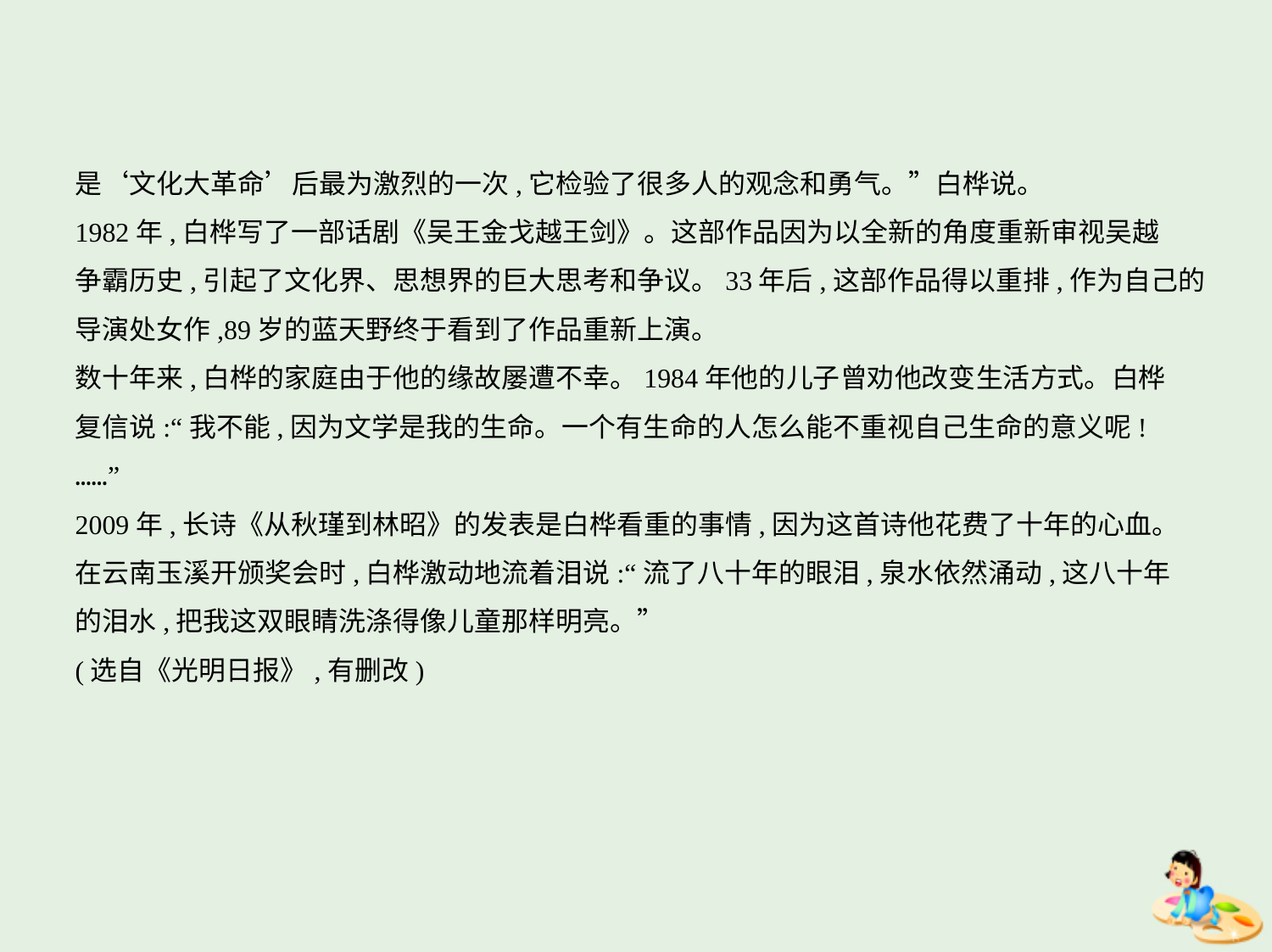

是‘文化大革命’后最为激烈的一次,它检验了很多人的观念和勇气。”白桦说。
1982年,白桦写了一部话剧《吴王金戈越王剑》。这部作品因为以全新的角度重新审视吴越
争霸历史,引起了文化界、思想界的巨大思考和争议。33年后,这部作品得以重排,作为自己的
导演处女作,89岁的蓝天野终于看到了作品重新上演。
数十年来,白桦的家庭由于他的缘故屡遭不幸。1984年他的儿子曾劝他改变生活方式。白桦
复信说:“我不能,因为文学是我的生命。一个有生命的人怎么能不重视自己生命的意义呢!
……”
2009年,长诗《从秋瑾到林昭》的发表是白桦看重的事情,因为这首诗他花费了十年的心血。
在云南玉溪开颁奖会时,白桦激动地流着泪说:“流了八十年的眼泪,泉水依然涌动,这八十年
的泪水,把我这双眼睛洗涤得像儿童那样明亮。”
(选自《光明日报》,有删改)